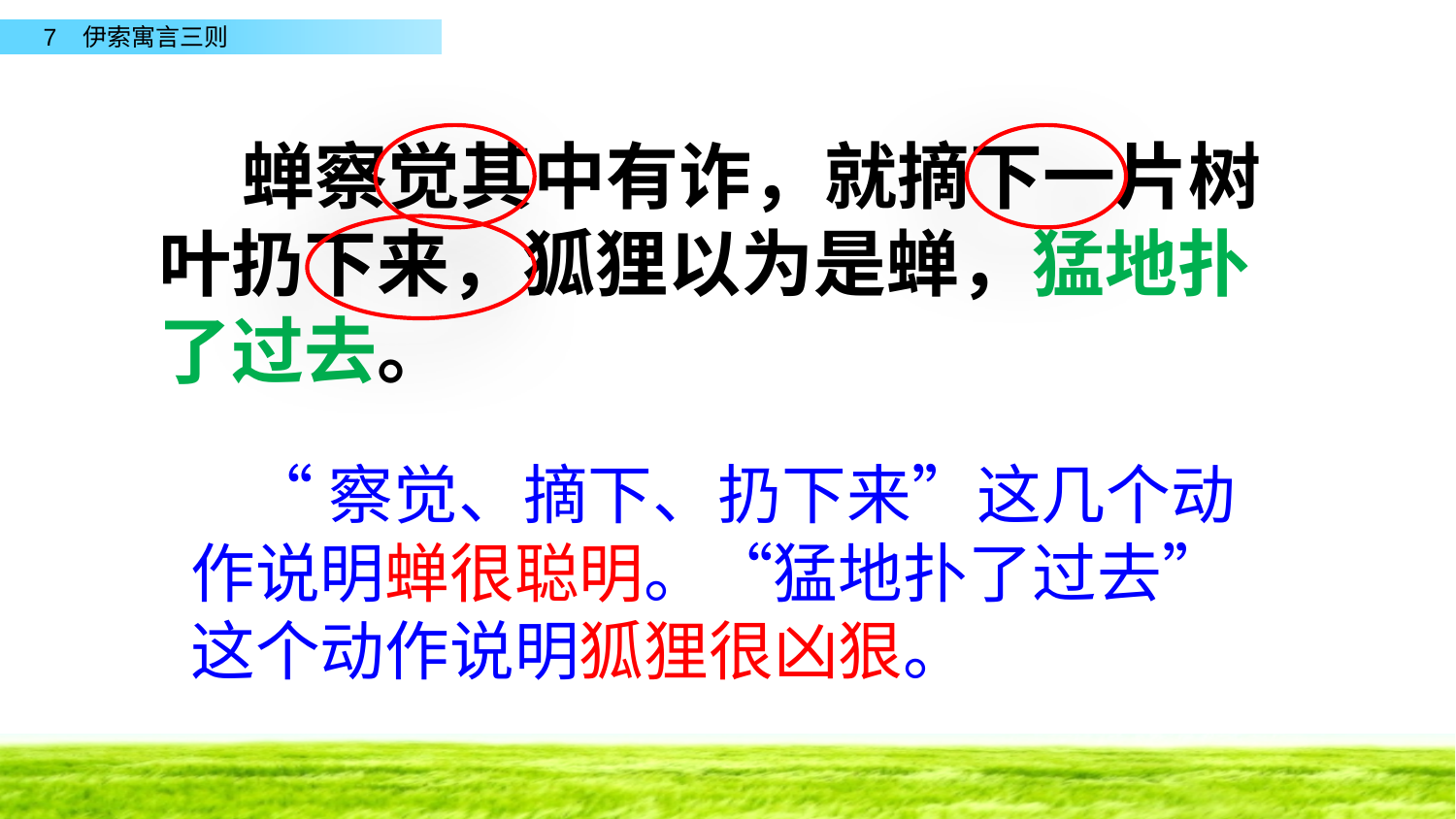

蝉察觉其中有诈，就摘下一片树叶扔下来，狐狸以为是蝉，猛地扑了过去。

    “察觉、摘下、扔下来”这几个动作说明蝉很聪明。“猛地扑了过去”这个动作说明狐狸很凶狠。